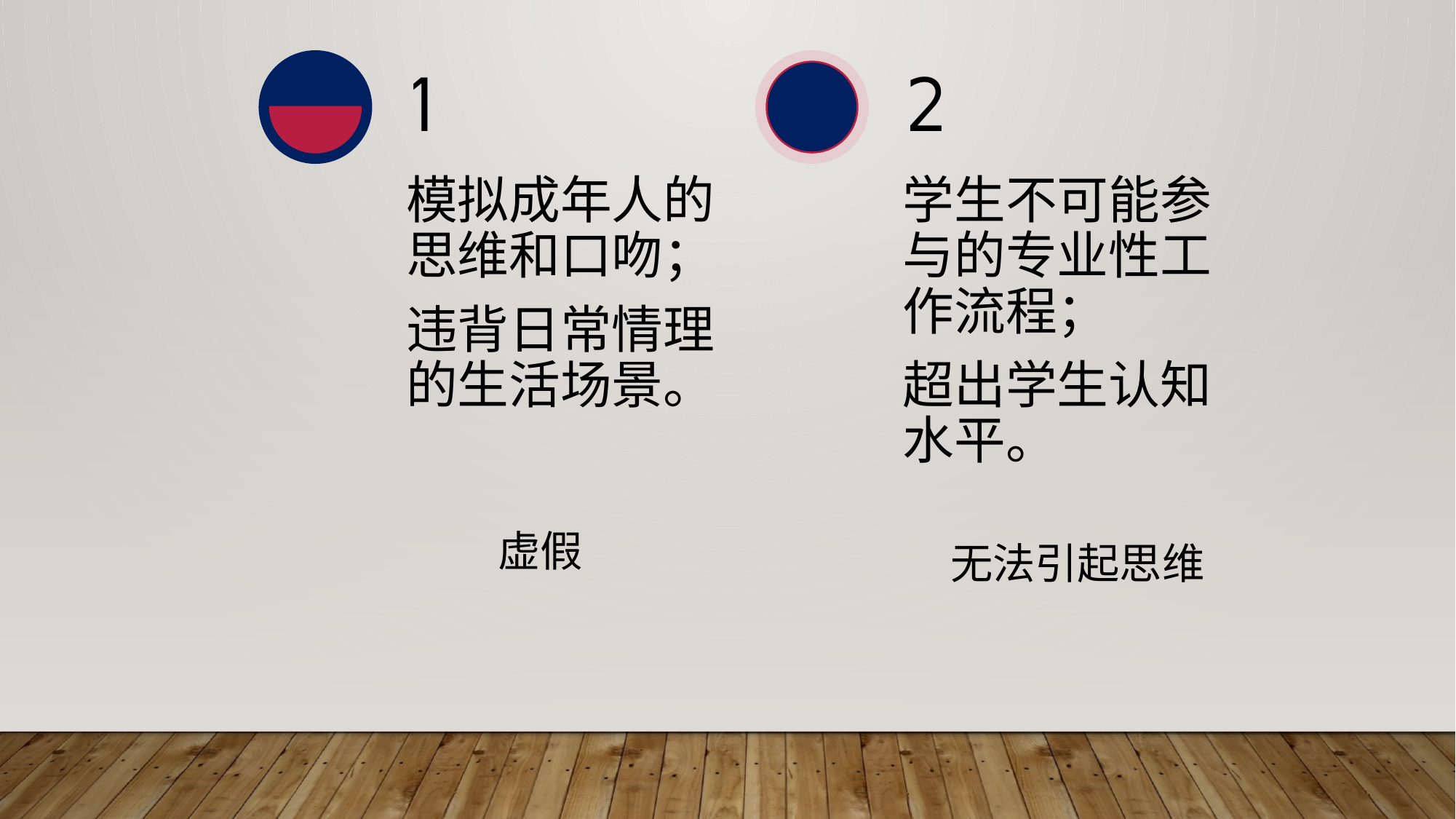

模拟成年人的思维和口吻；
违背日常情理的生活场景。
1
学生不可能参与的专业性工作流程；
超出学生认知水平。

2
虚假
无法引起思维